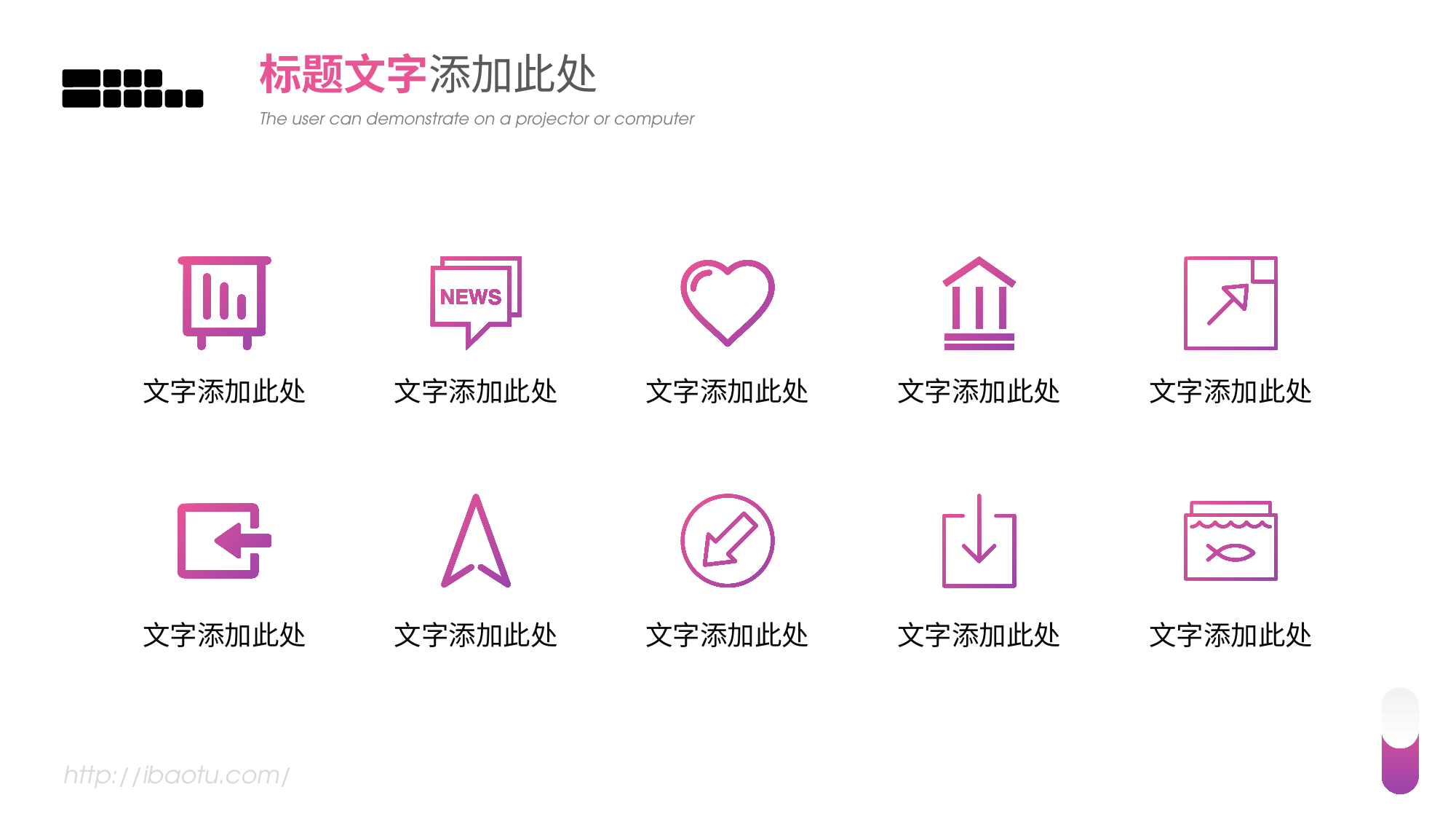

标题文字添加此处
The user can demonstrate on a projector or computer

文字添加此处
文字添加此处
文字添加此处
文字添加此处
文字添加此处

文字添加此处
文字添加此处
文字添加此处
文字添加此处
文字添加此处

16
http://ibaotu.com/